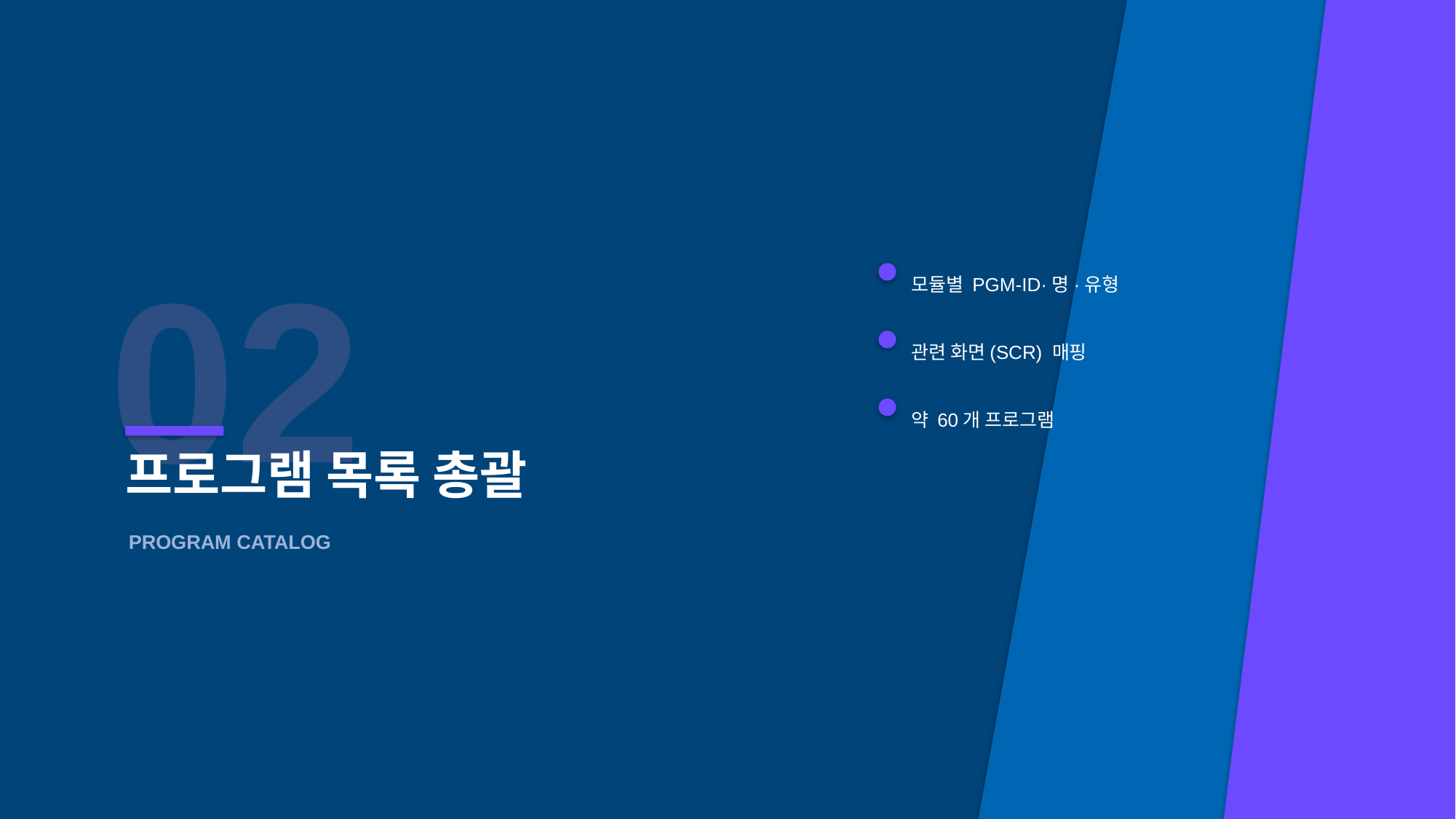

02
모듈별 PGM-ID·명·유형

관련 화면(SCR) 매핑

약 60개 프로그램

프로그램 목록 총괄
PROGRAM CATALOG